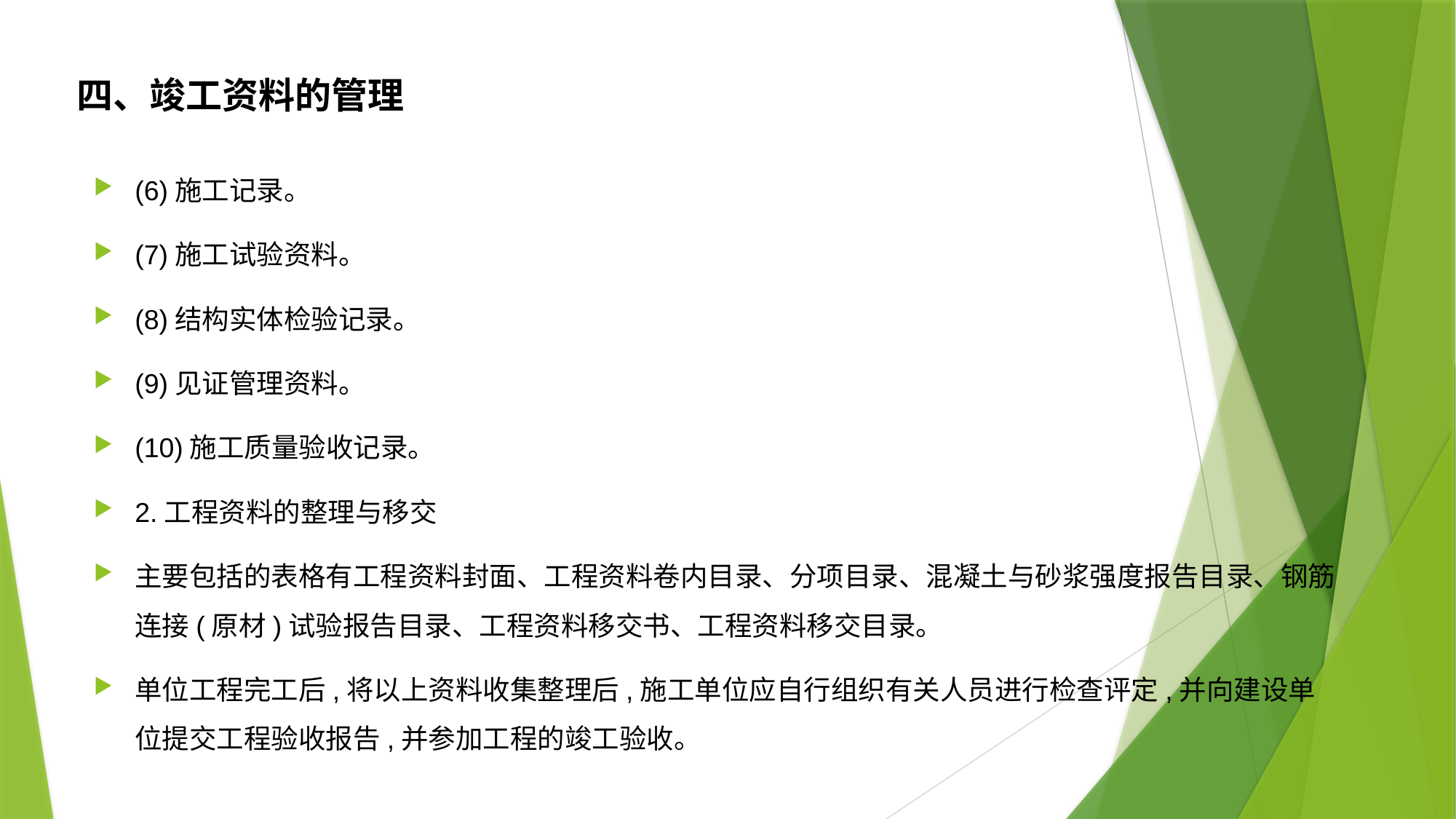

四、竣工资料的管理
(6)施工记录。
(7)施工试验资料。
(8)结构实体检验记录。
(9)见证管理资料。
(10)施工质量验收记录。
2.工程资料的整理与移交
主要包括的表格有工程资料封面、工程资料卷内目录、分项目录、混凝土与砂浆强度报告目录、钢筋连接(原材)试验报告目录、工程资料移交书、工程资料移交目录。
单位工程完工后,将以上资料收集整理后,施工单位应自行组织有关人员进行检查评定,并向建设单位提交工程验收报告,并参加工程的竣工验收。